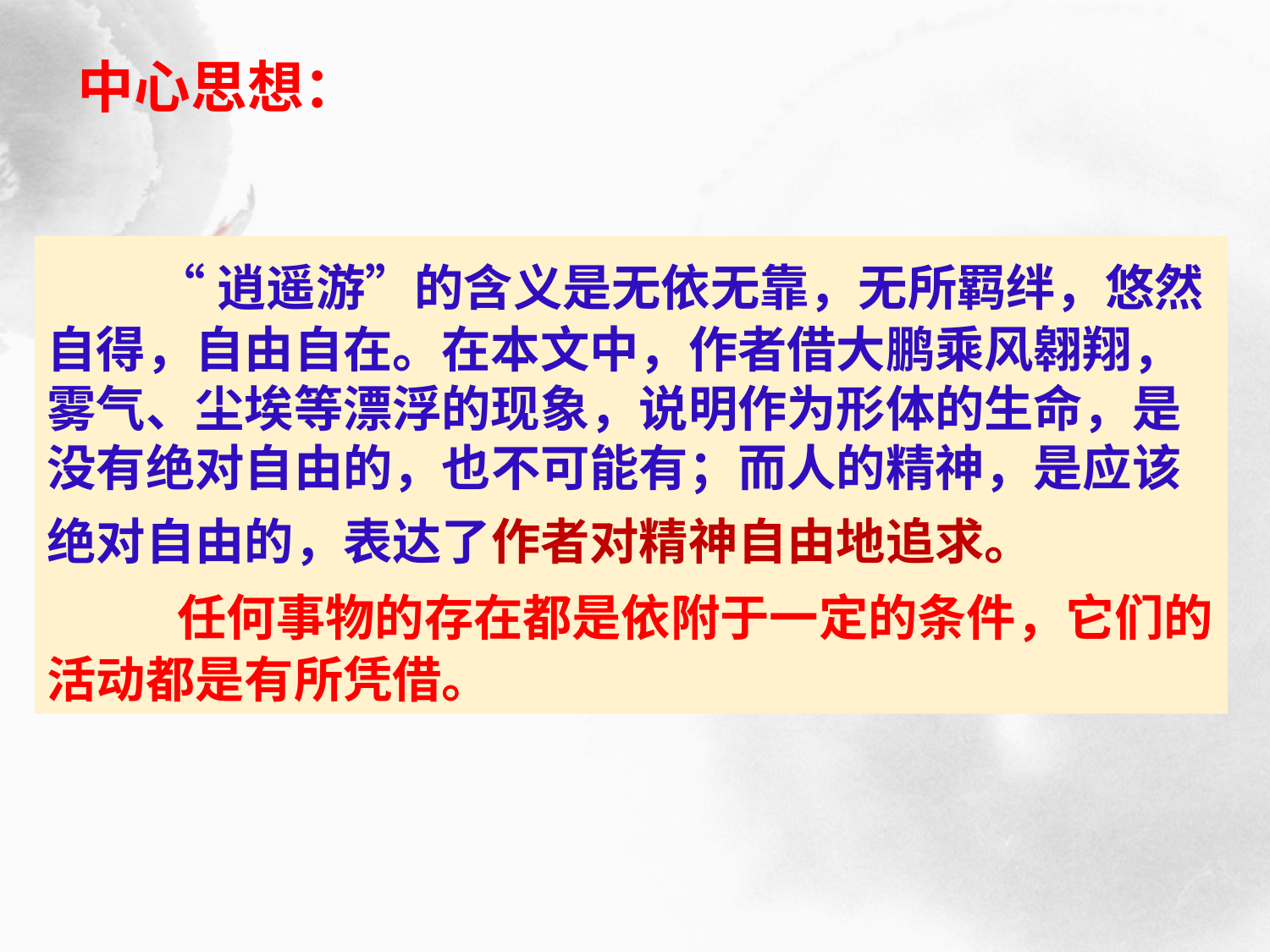

# 中心思想：
        “逍遥游”的含义是无依无靠，无所羁绊，悠然自得，自由自在。在本文中，作者借大鹏乘风翱翔，雾气、尘埃等漂浮的现象，说明作为形体的生命，是没有绝对自由的，也不可能有；而人的精神，是应该绝对自由的，表达了作者对精神自由地追求。
        任何事物的存在都是依附于一定的条件，它们的活动都是有所凭借。